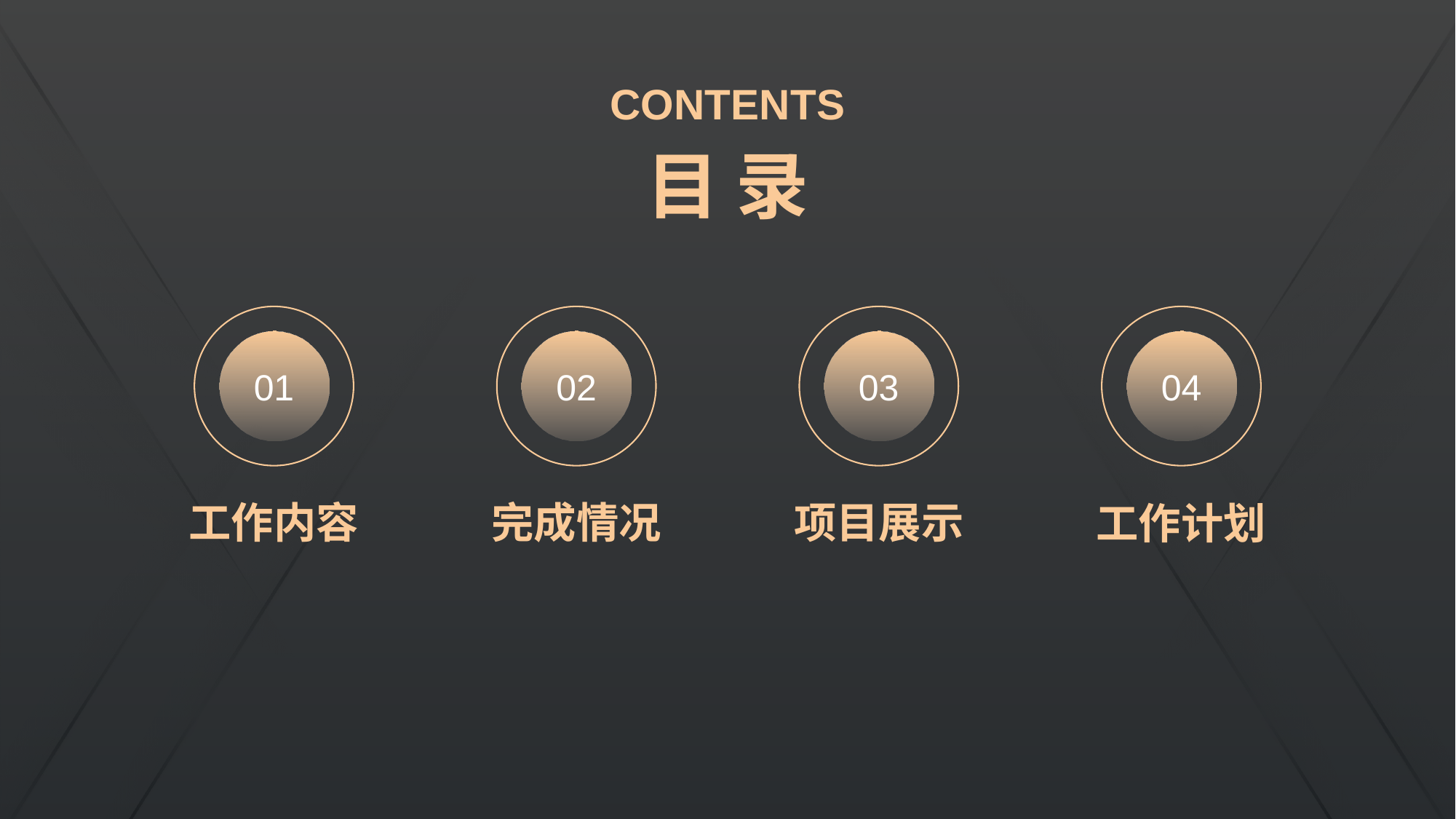

CONTENTS
# 目 录

01

02

03

04
项目展示
完成情况
工作内容
工作计划